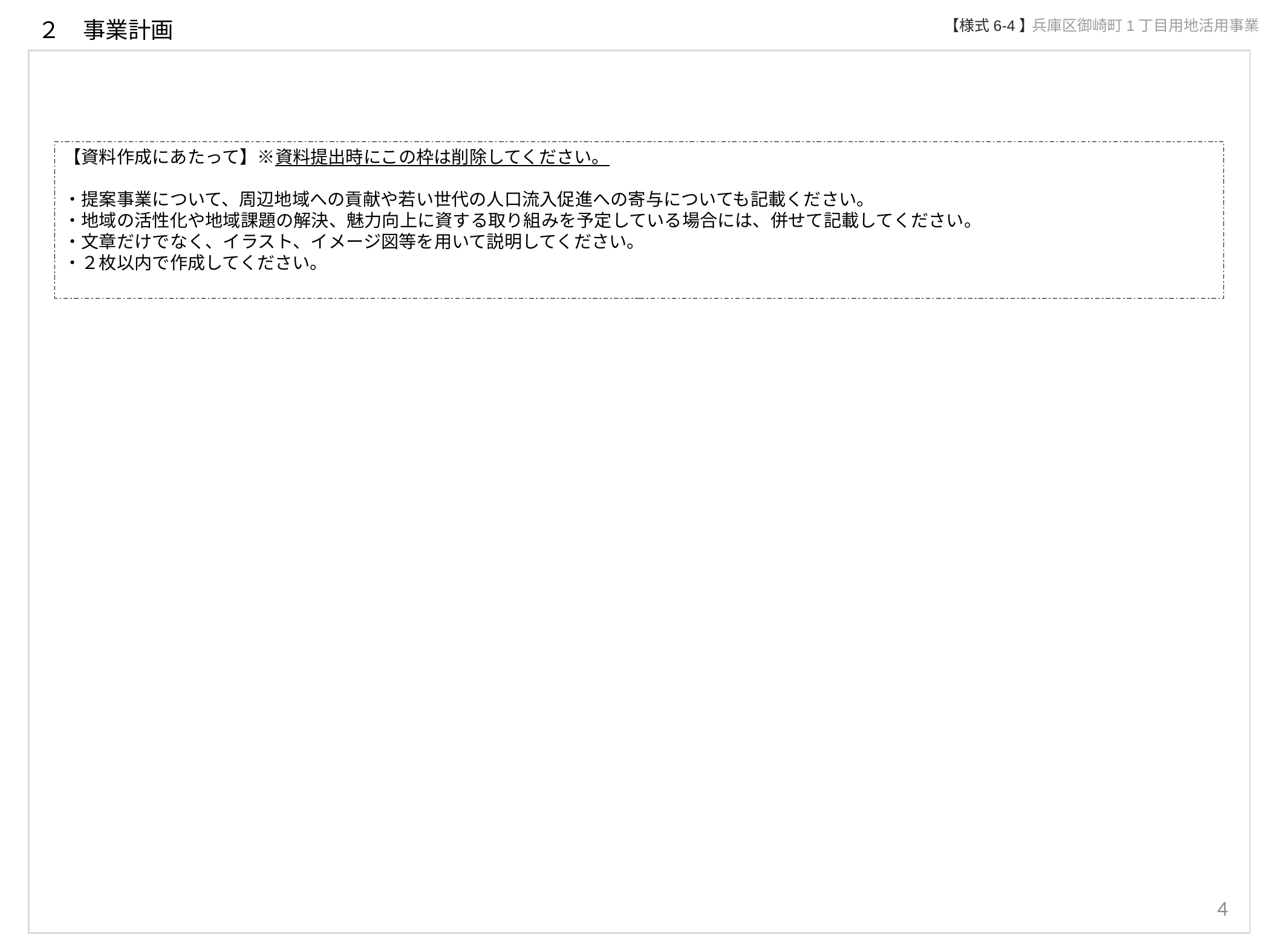

２　事業計画

【様式6-4】
兵庫区御崎町1丁目用地活用事業

【資料作成にあたって】※資料提出時にこの枠は削除してください。

・提案事業について、周辺地域への貢献や若い世代の人口流入促進への寄与についても記載ください。
・地域の活性化や地域課題の解決、魅力向上に資する取り組みを予定している場合には、併せて記載してください。
・文章だけでなく、イラスト、イメージ図等を用いて説明してください。
・２枚以内で作成してください。

4